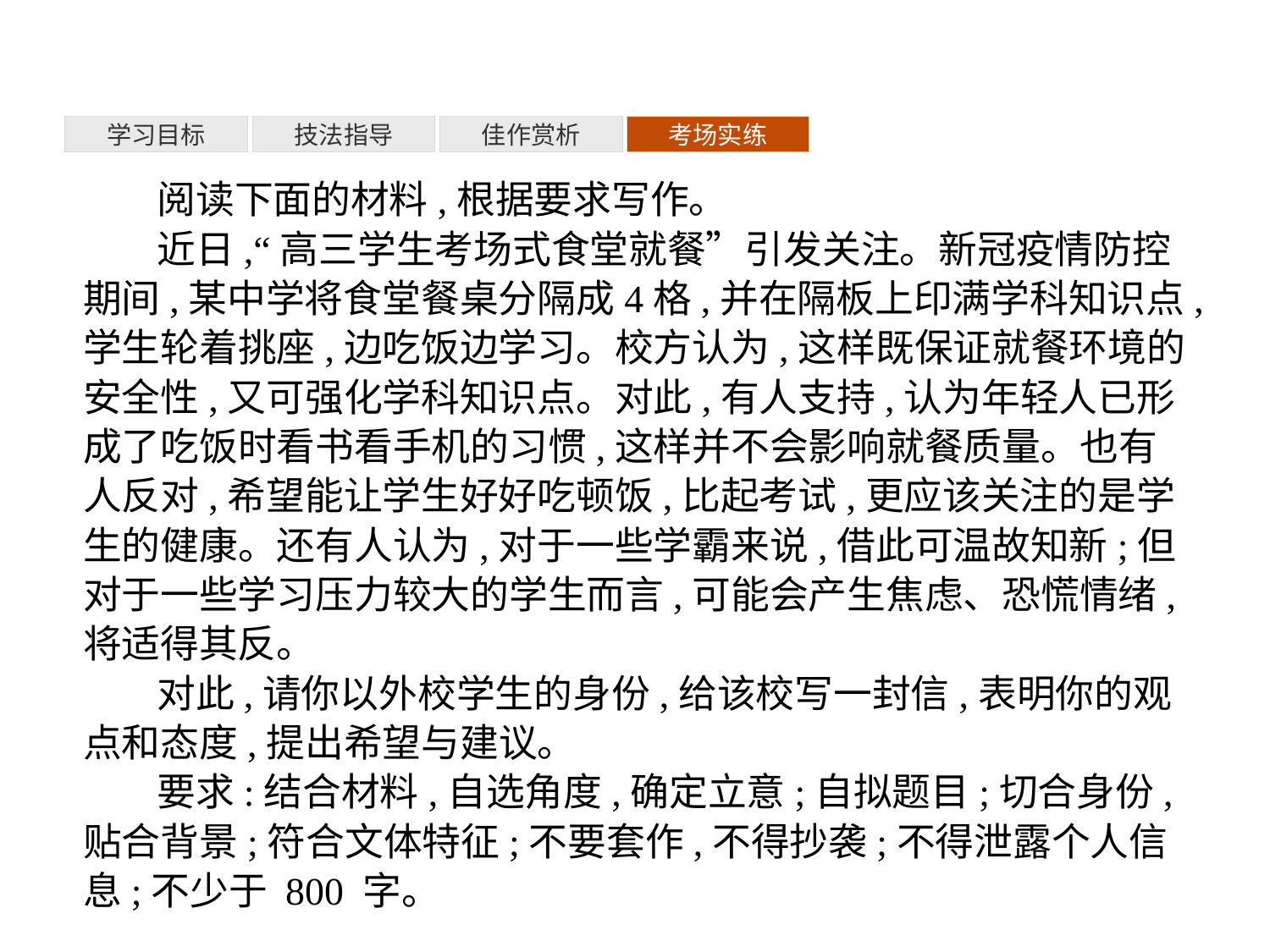

考场实练
佳作赏析
技法指导
学习目标
阅读下面的材料,根据要求写作。
近日,“高三学生考场式食堂就餐”引发关注。新冠疫情防控期间,某中学将食堂餐桌分隔成4格,并在隔板上印满学科知识点,学生轮着挑座,边吃饭边学习。校方认为,这样既保证就餐环境的安全性,又可强化学科知识点。对此,有人支持,认为年轻人已形成了吃饭时看书看手机的习惯,这样并不会影响就餐质量。也有人反对,希望能让学生好好吃顿饭,比起考试,更应该关注的是学生的健康。还有人认为,对于一些学霸来说,借此可温故知新;但对于一些学习压力较大的学生而言,可能会产生焦虑、恐慌情绪,将适得其反。
对此,请你以外校学生的身份,给该校写一封信,表明你的观点和态度,提出希望与建议。
要求:结合材料,自选角度,确定立意;自拟题目;切合身份,贴合背景;符合文体特征;不要套作,不得抄袭;不得泄露个人信息;不少于 800 字。